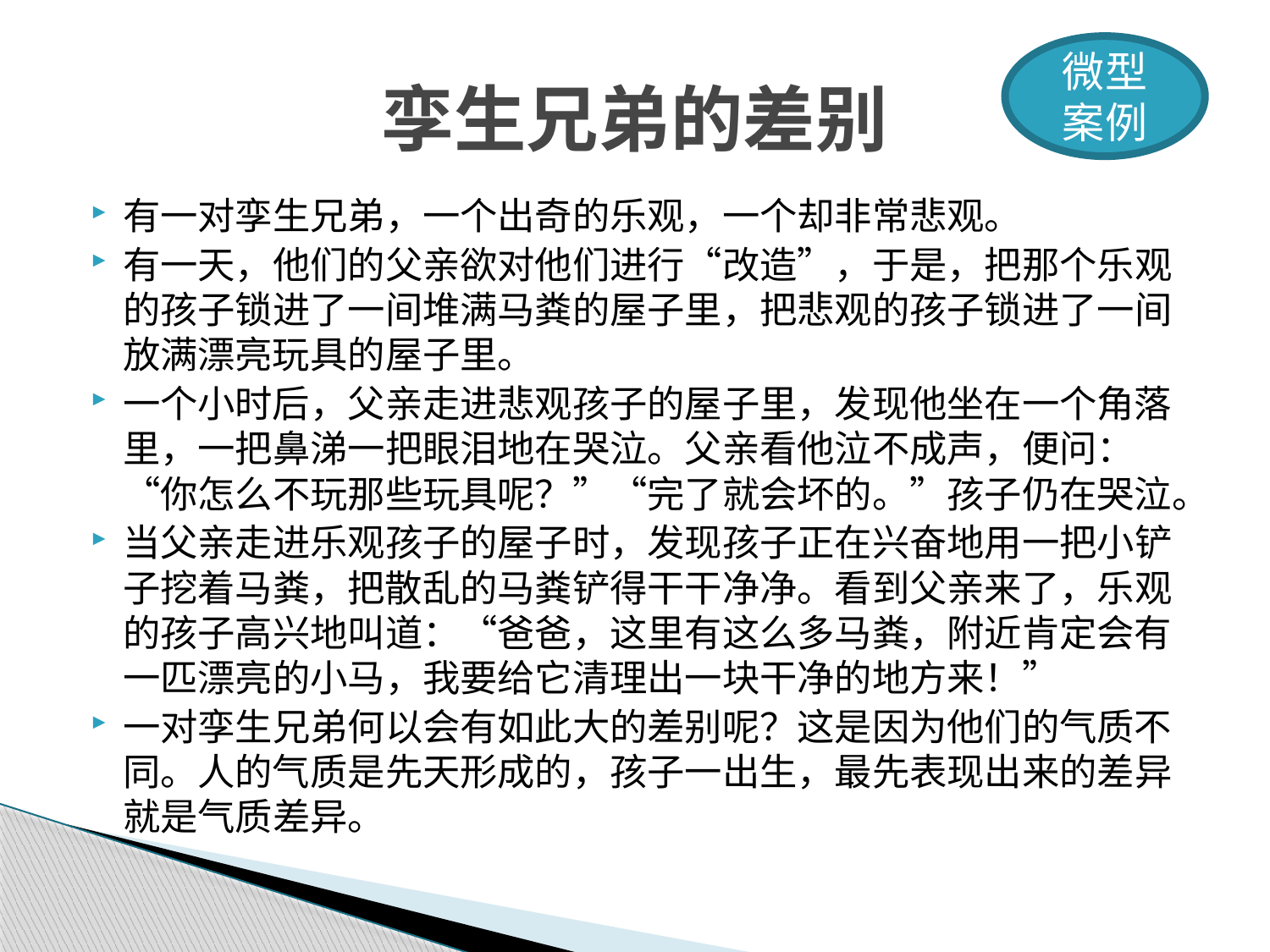

微型案例
# 孪生兄弟的差别
有一对孪生兄弟，一个出奇的乐观，一个却非常悲观。
有一天，他们的父亲欲对他们进行“改造”，于是，把那个乐观的孩子锁进了一间堆满马粪的屋子里，把悲观的孩子锁进了一间放满漂亮玩具的屋子里。
一个小时后，父亲走进悲观孩子的屋子里，发现他坐在一个角落里，一把鼻涕一把眼泪地在哭泣。父亲看他泣不成声，便问：“你怎么不玩那些玩具呢？”“完了就会坏的。”孩子仍在哭泣。
当父亲走进乐观孩子的屋子时，发现孩子正在兴奋地用一把小铲子挖着马粪，把散乱的马粪铲得干干净净。看到父亲来了，乐观的孩子高兴地叫道：“爸爸，这里有这么多马粪，附近肯定会有一匹漂亮的小马，我要给它清理出一块干净的地方来！”
一对孪生兄弟何以会有如此大的差别呢？这是因为他们的气质不同。人的气质是先天形成的，孩子一出生，最先表现出来的差异就是气质差异。